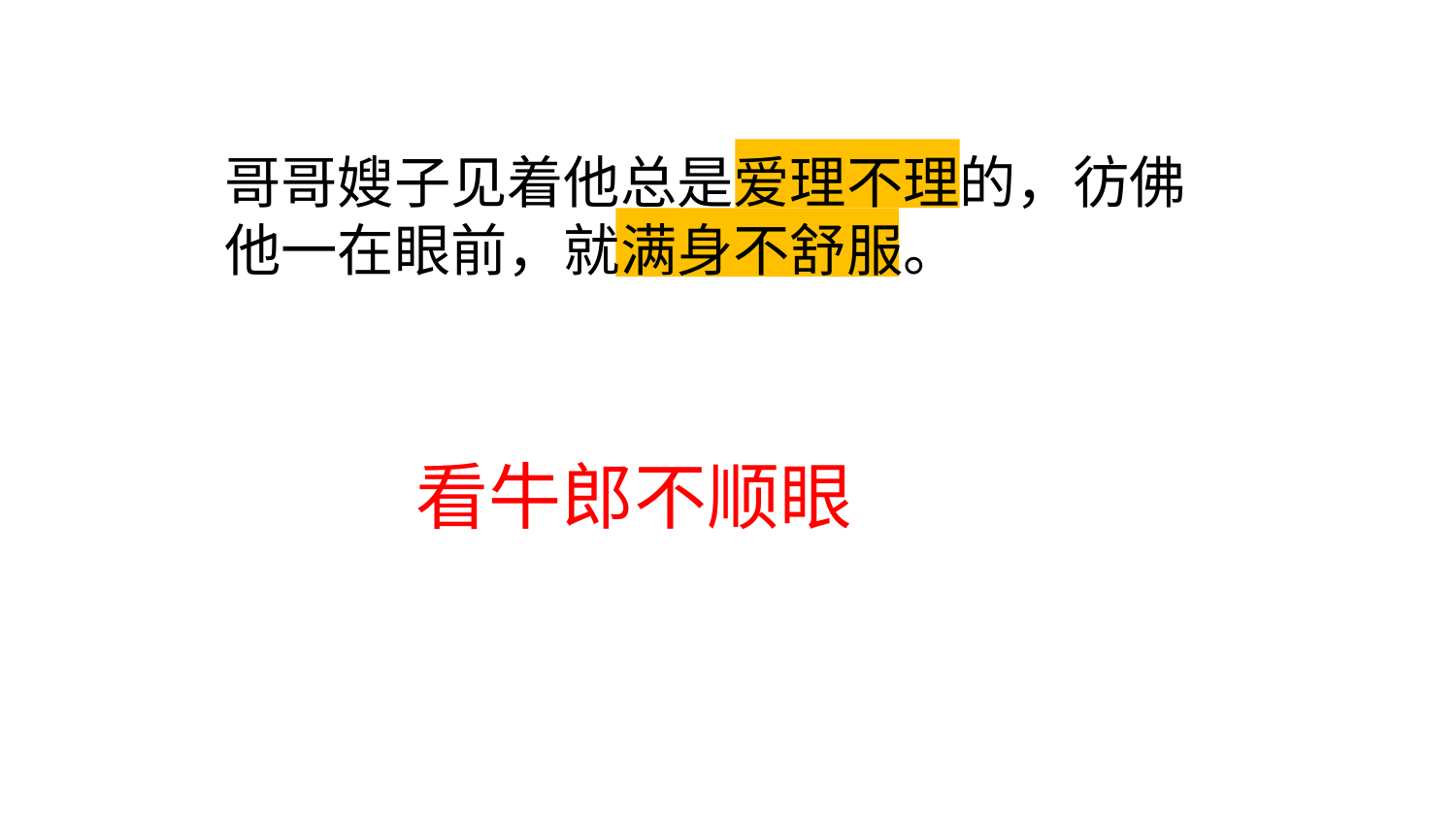

哥哥嫂子见着他总是爱理不理的，彷佛他一在眼前，就满身不舒服。

看牛郎不顺眼